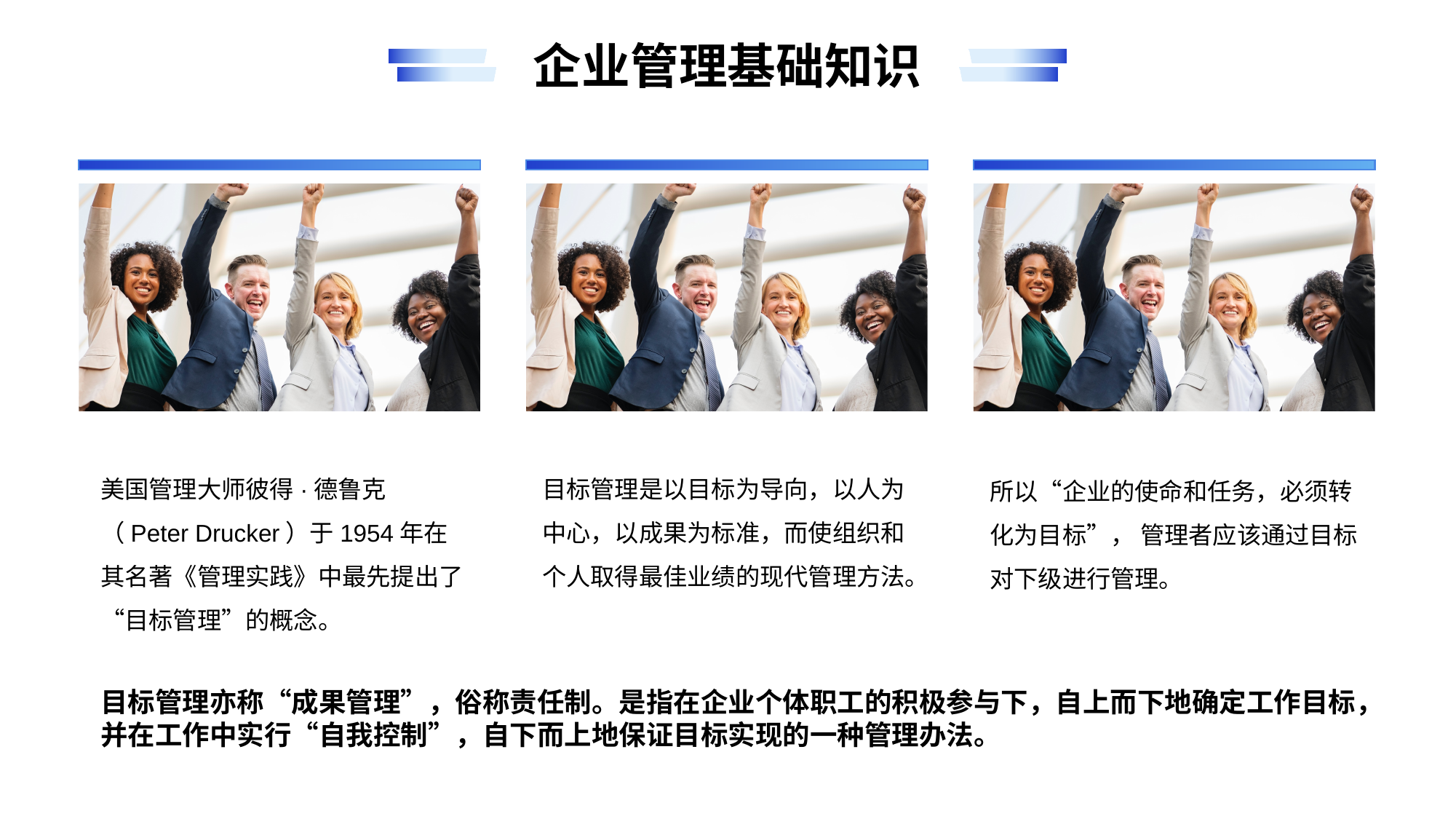

企业管理基础知识

美国管理大师彼得·德鲁克（Peter Drucker）于1954年在其名著《管理实践》中最先提出了“目标管理”的概念。
目标管理是以目标为导向，以人为中心，以成果为标准，而使组织和个人取得最佳业绩的现代管理方法。
所以“企业的使命和任务，必须转化为目标”， 管理者应该通过目标对下级进行管理。
目标管理亦称“成果管理”，俗称责任制。是指在企业个体职工的积极参与下，自上而下地确定工作目标，并在工作中实行“自我控制”，自下而上地保证目标实现的一种管理办法。